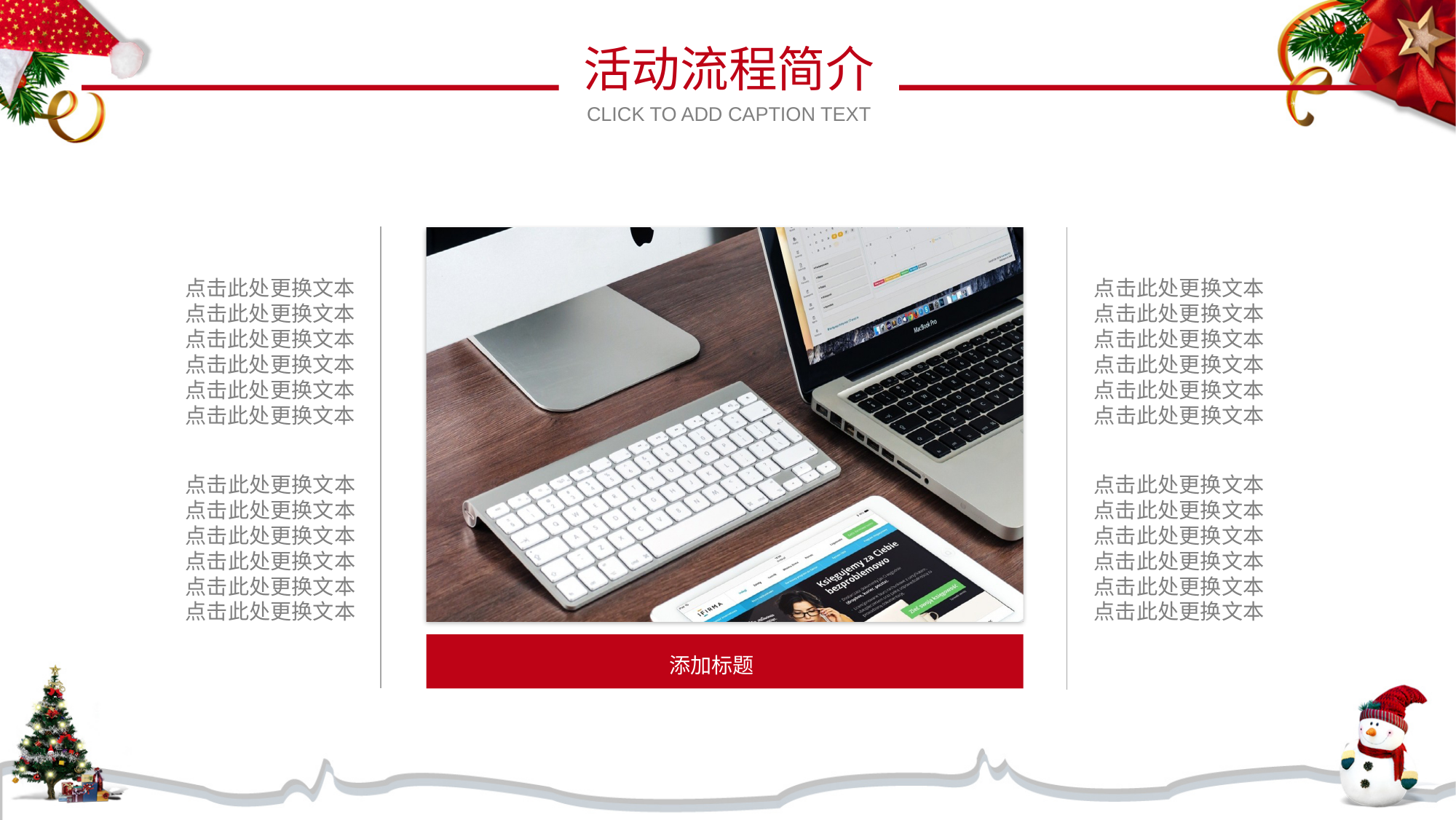

活动流程简介

CLICK TO ADD CAPTION TEXT

添加标题
点击此处更换文本
点击此处更换文本
点击此处更换文本
点击此处更换文本
点击此处更换文本
点击此处更换文本
点击此处更换文本
点击此处更换文本
点击此处更换文本
点击此处更换文本
点击此处更换文本
点击此处更换文本
点击此处更换文本
点击此处更换文本
点击此处更换文本
点击此处更换文本
点击此处更换文本
点击此处更换文本

点击此处更换文本
点击此处更换文本
点击此处更换文本
点击此处更换文本
点击此处更换文本
点击此处更换文本